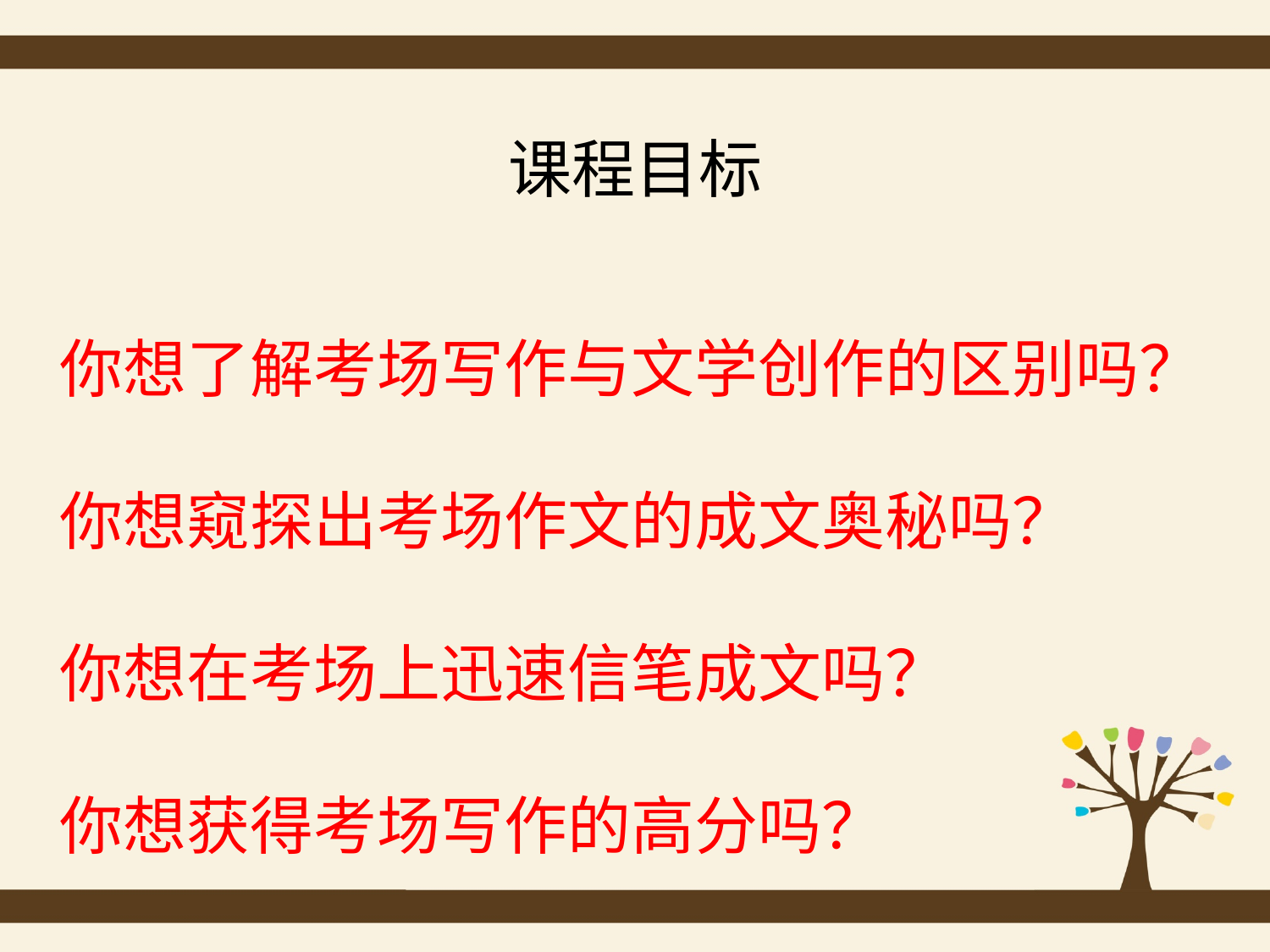

课程目标
你想了解考场写作与文学创作的区别吗？
你想窥探出考场作文的成文奥秘吗？
你想在考场上迅速信笔成文吗？
你想获得考场写作的高分吗？